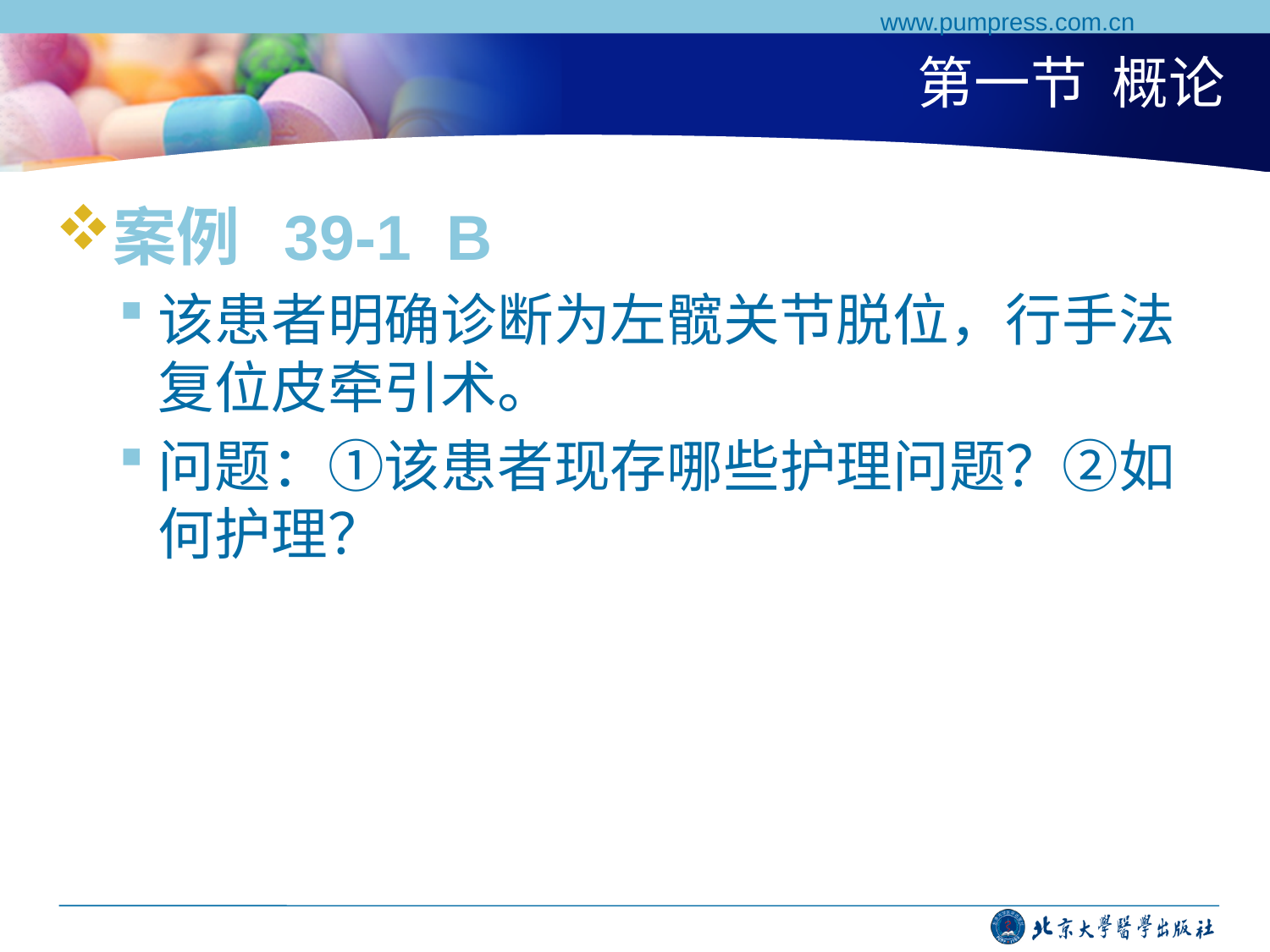

www.pumpress.com.cn
# 第一节  概论
案例  39-1  B
该患者明确诊断为左髋关节脱位，行手法复位皮牵引术。
问题：①该患者现存哪些护理问题？②如何护理？